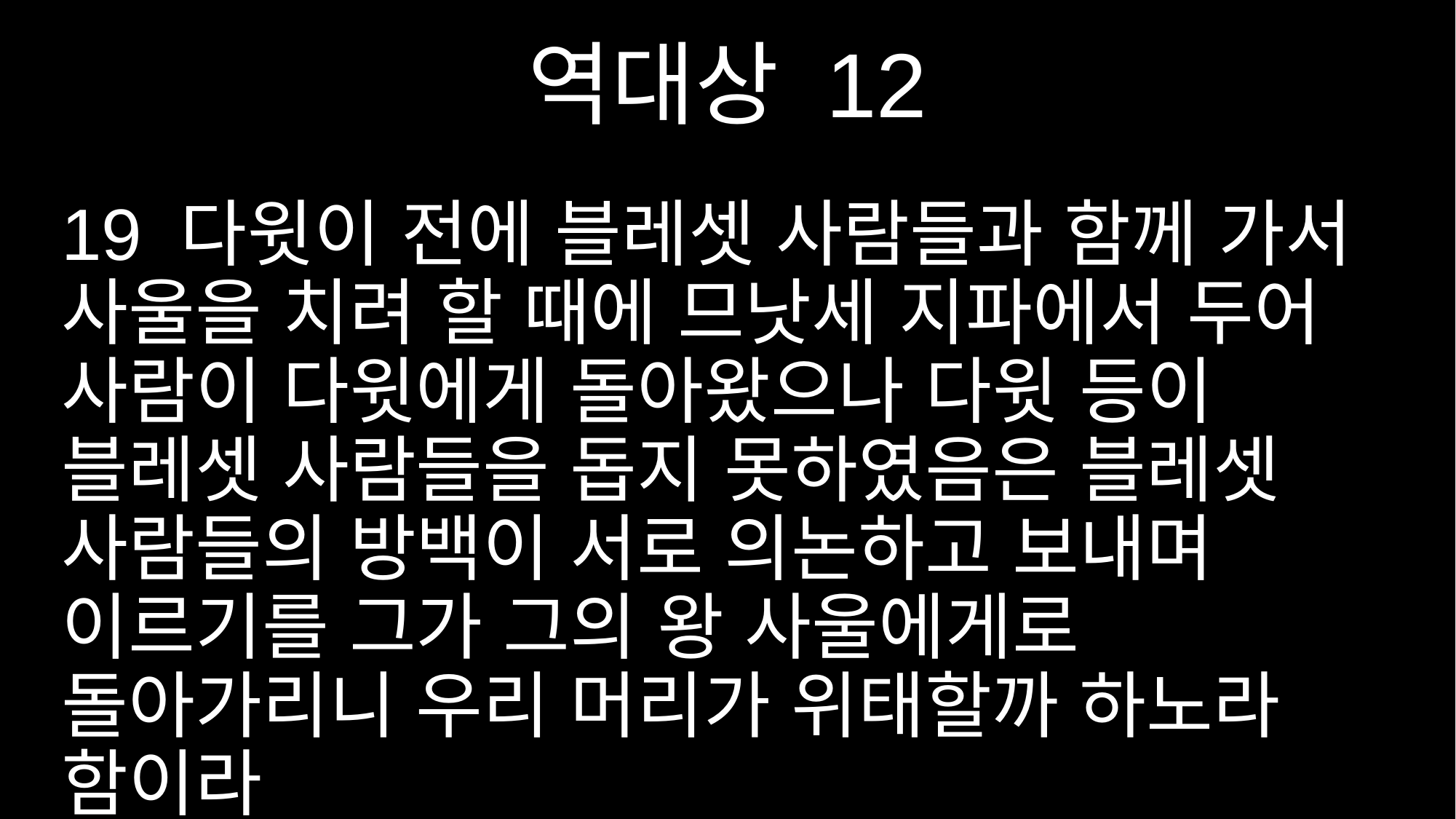

역대상 12
19 다윗이 전에 블레셋 사람들과 함께 가서 사울을 치려 할 때에 므낫세 지파에서 두어 사람이 다윗에게 돌아왔으나 다윗 등이 블레셋 사람들을 돕지 못하였음은 블레셋 사람들의 방백이 서로 의논하고 보내며 이르기를 그가 그의 왕 사울에게로 돌아가리니 우리 머리가 위태할까 하노라 함이라